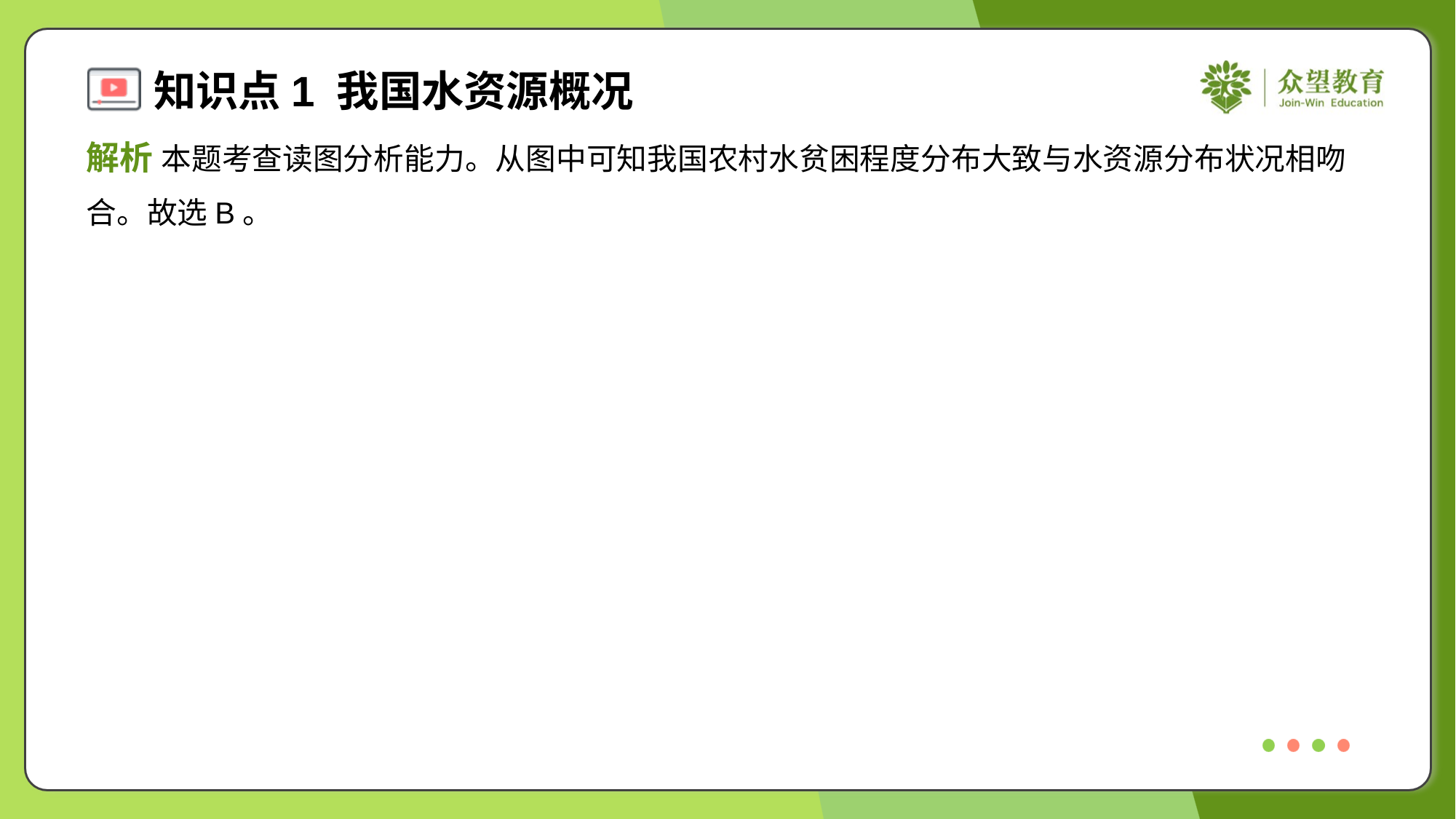

解析 本题考查读图分析能力。从图中可知我国农村水贫困程度分布大致与水资源分布状况相吻
合。故选B。